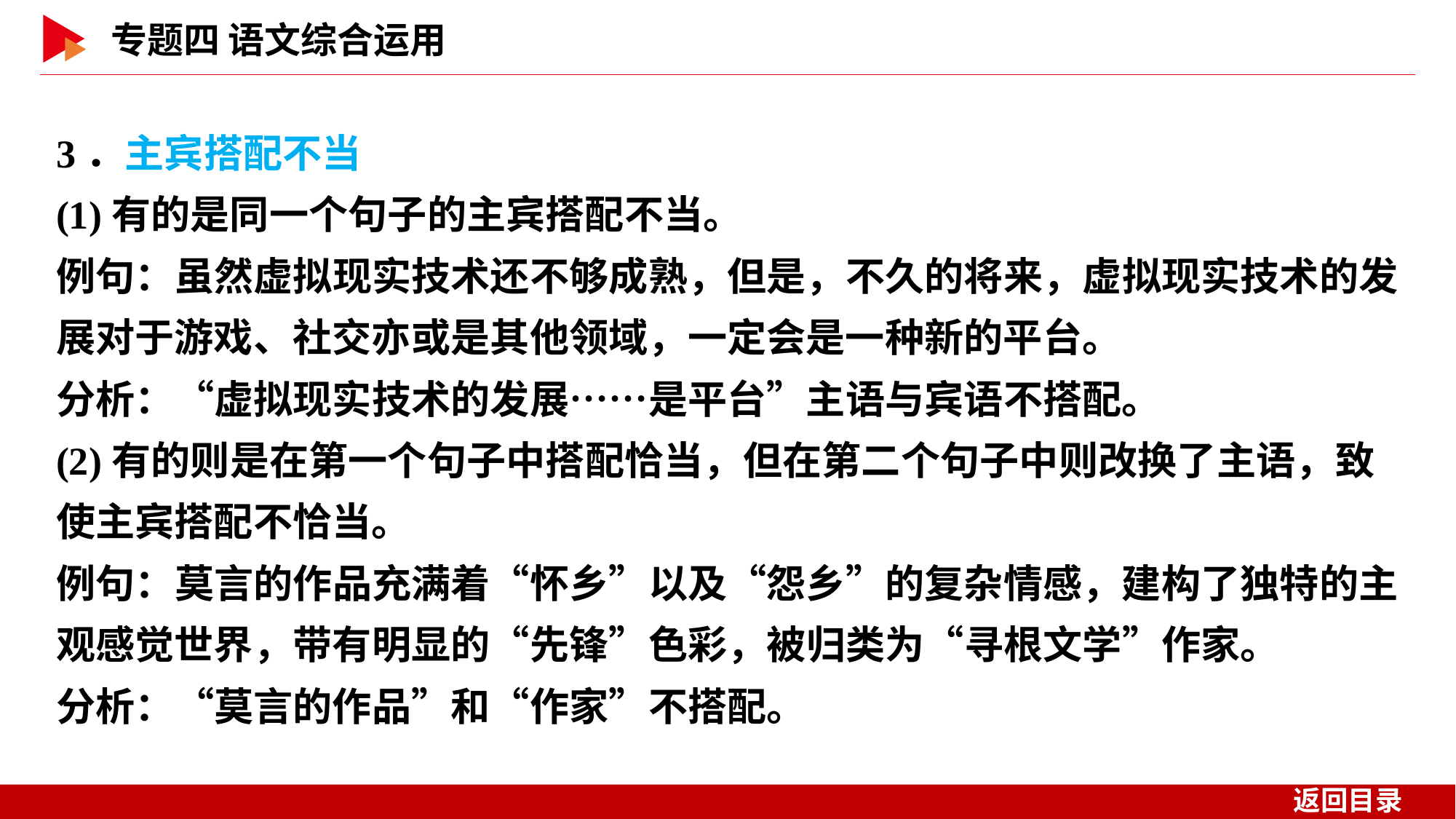

3．主宾搭配不当
(1)有的是同一个句子的主宾搭配不当。
例句：虽然虚拟现实技术还不够成熟，但是，不久的将来，虚拟现实技术的发展对于游戏、社交亦或是其他领域，一定会是一种新的平台。
分析：“虚拟现实技术的发展……是平台”主语与宾语不搭配。
(2)有的则是在第一个句子中搭配恰当，但在第二个句子中则改换了主语，致使主宾搭配不恰当。
例句：莫言的作品充满着“怀乡”以及“怨乡”的复杂情感，建构了独特的主观感觉世界，带有明显的“先锋”色彩，被归类为“寻根文学”作家。
分析：“莫言的作品”和“作家”不搭配。